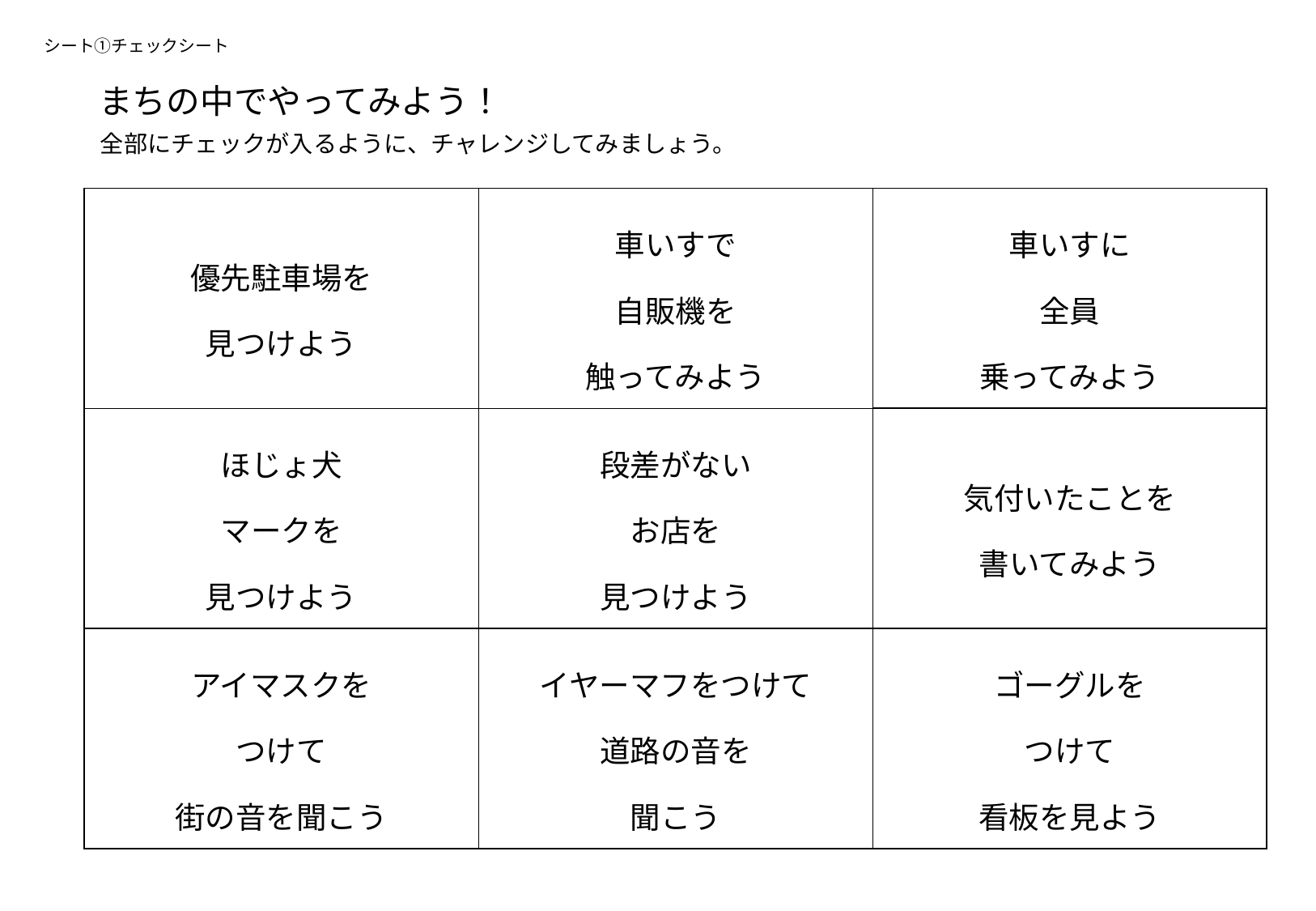

シート①チェックシート
まちの中でやってみよう！
全部にチェックが入るように、チャレンジしてみましょう。
| 優先駐車場を 見つけよう | 車いすで 自販機を 触ってみよう | 車いすに 全員 乗ってみよう |
| --- | --- | --- |
| ほじょ犬 マークを 見つけよう | 段差がない お店を 見つけよう | 気付いたことを 書いてみよう |
| アイマスクを つけて 街の音を聞こう | イヤーマフをつけて 道路の音を 聞こう | ゴーグルを つけて 看板を見よう |